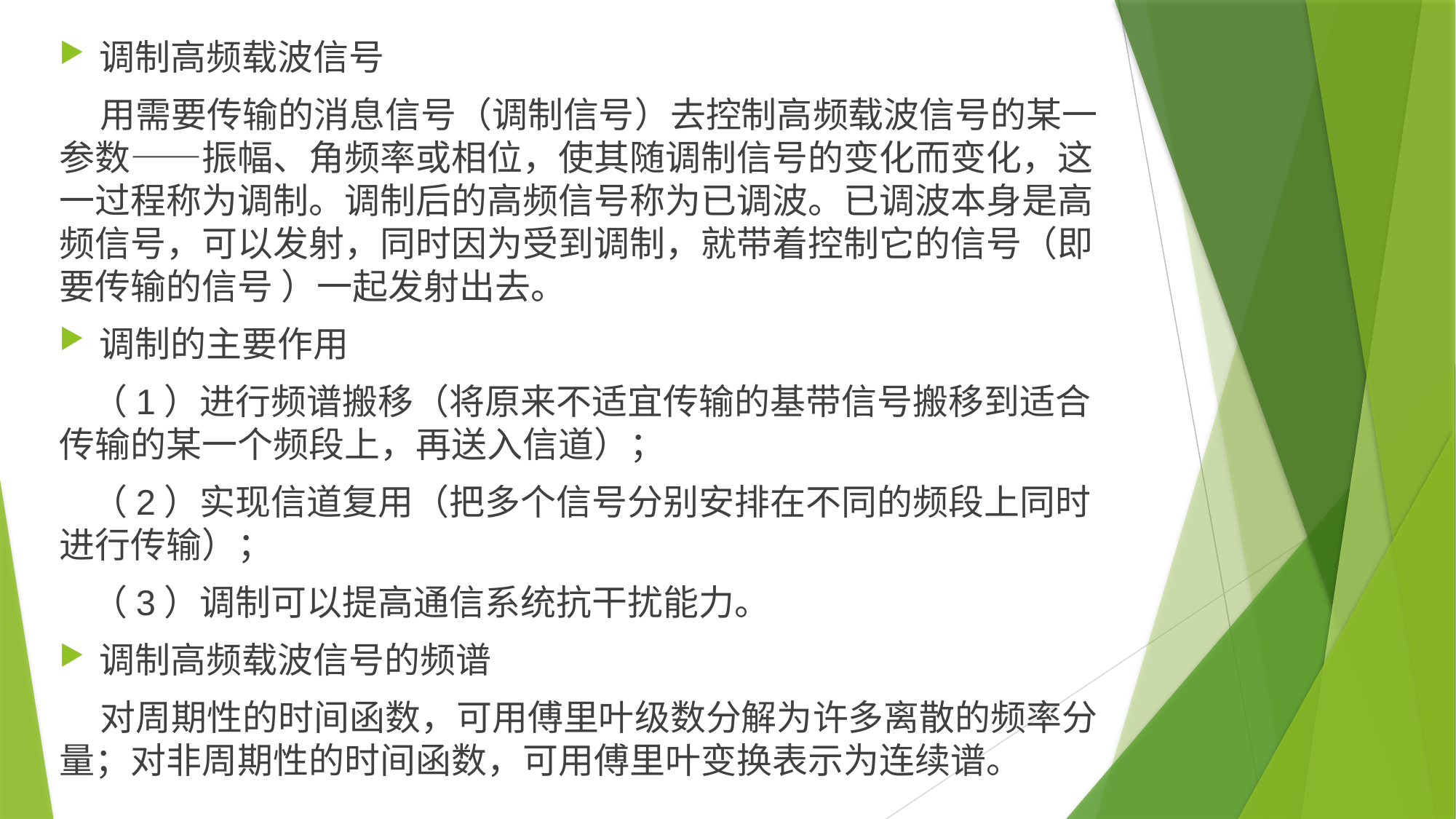

调制高频载波信号
    用需要传输的消息信号（调制信号）去控制高频载波信号的某一参数——振幅、角频率或相位，使其随调制信号的变化而变化，这一过程称为调制。调制后的高频信号称为已调波。已调波本身是高频信号，可以发射，同时因为受到调制，就带着控制它的信号（即要传输的信号 ）一起发射出去。
调制的主要作用
   （1）进行频谱搬移（将原来不适宜传输的基带信号搬移到适合传输的某一个频段上，再送入信道）；
   （2）实现信道复用（把多个信号分别安排在不同的频段上同时进行传输）；
   （3）调制可以提高通信系统抗干扰能力。
调制高频载波信号的频谱
    对周期性的时间函数，可用傅里叶级数分解为许多离散的频率分量；对非周期性的时间函数，可用傅里叶变换表示为连续谱。